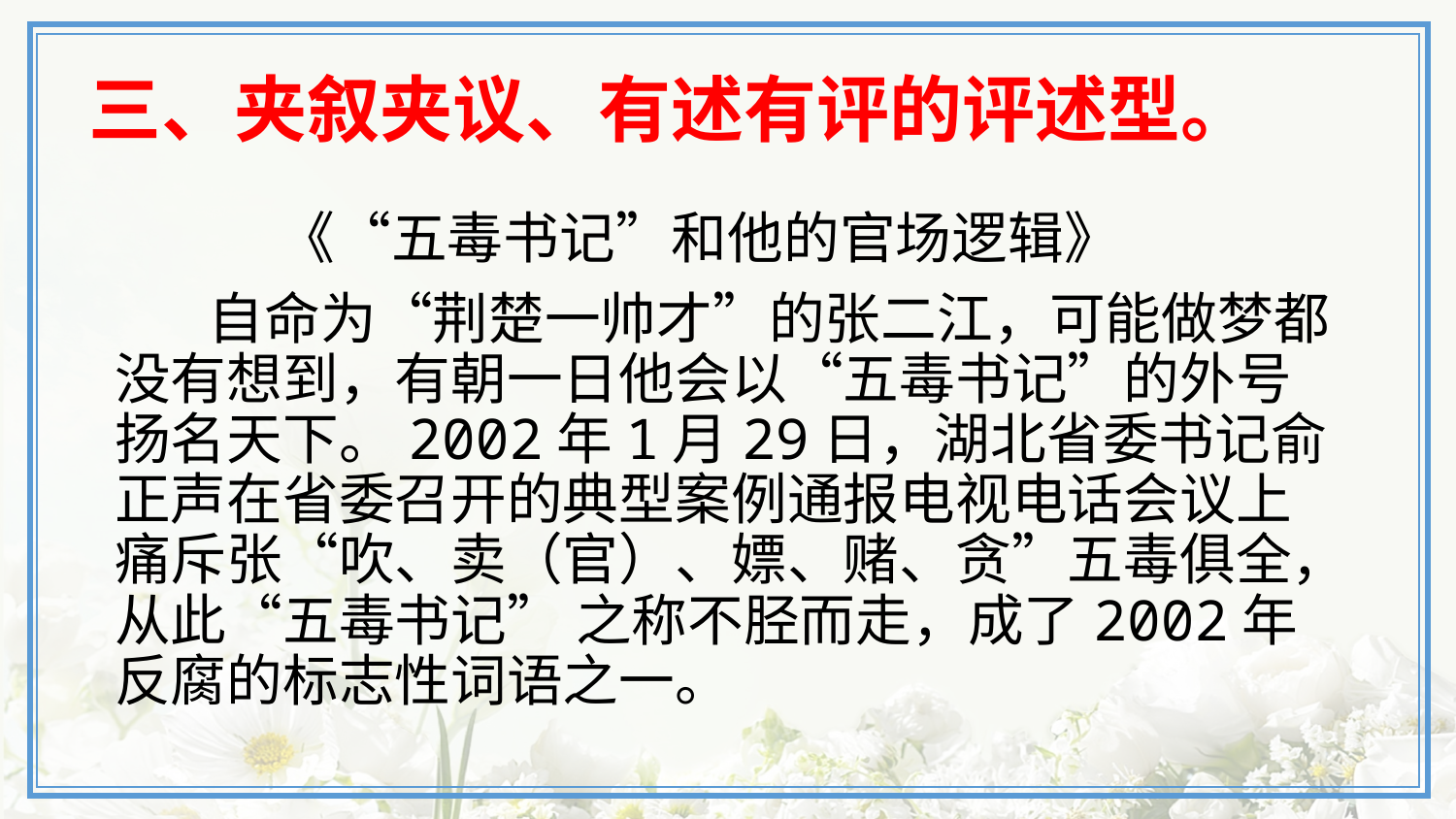

# 三、夹叙夹议、有述有评的评述型。
            《“五毒书记”和他的官场逻辑》
　   自命为“荆楚一帅才”的张二江，可能做梦都没有想到，有朝一日他会以“五毒书记”的外号扬名天下。2002年1月29日，湖北省委书记俞正声在省委召开的典型案例通报电视电话会议上痛斥张“吹、卖（官）、嫖、赌、贪”五毒俱全，从此“五毒书记” 之称不胫而走，成了2002年反腐的标志性词语之一。